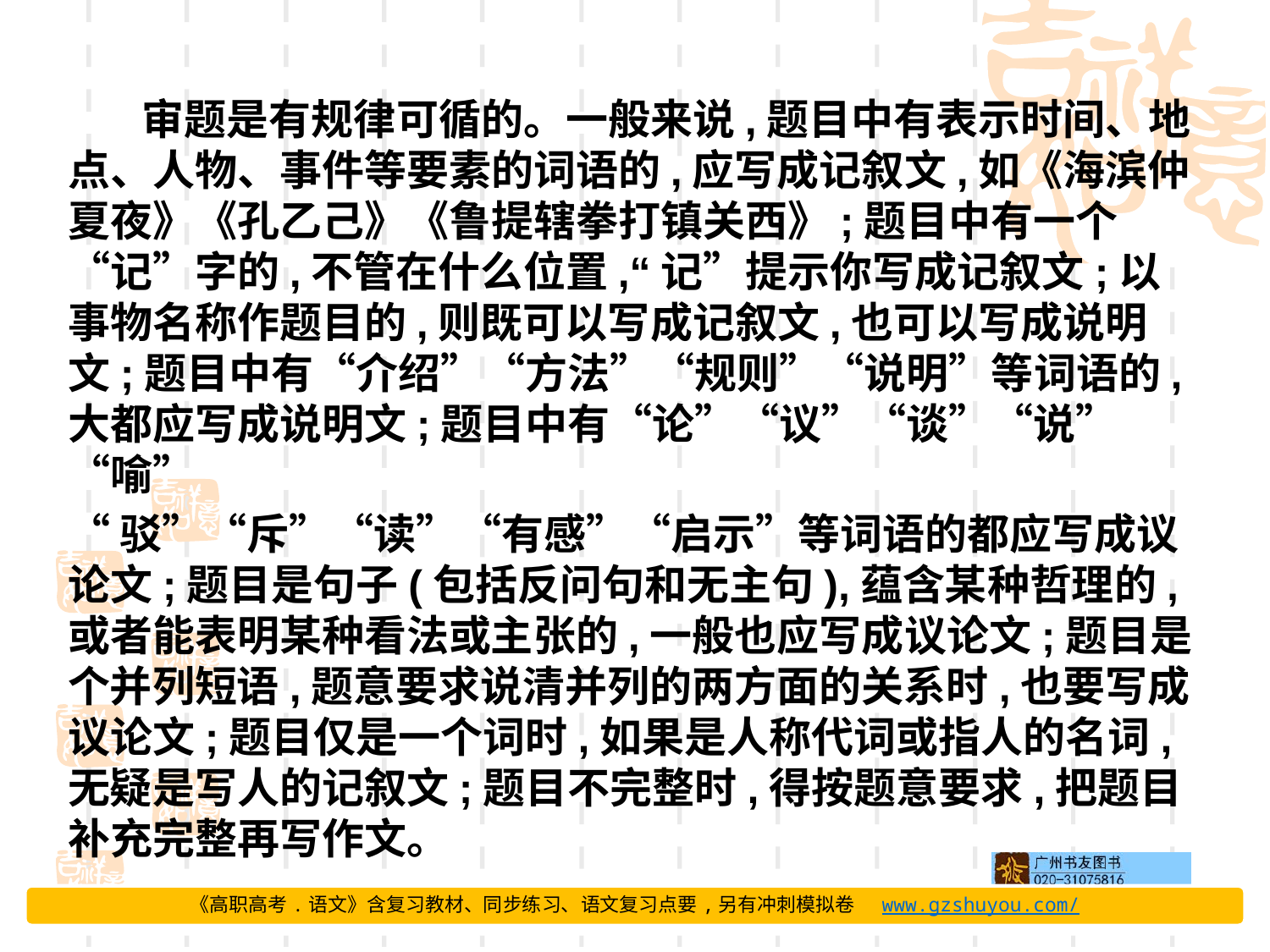

审题是有规律可循的。一般来说,题目中有表示时间、地点、人物、事件等要素的词语的,应写成记叙文,如《海滨仲夏夜》《孔乙己》《鲁提辖拳打镇关西》;题目中有一个“记”字的,不管在什么位置,“记”提示你写成记叙文;以事物名称作题目的,则既可以写成记叙文,也可以写成说明文;题目中有“介绍”“方法”“规则”“说明”等词语的,大都应写成说明文;题目中有“论”“议”“谈”“说”“喻”
“驳”“斥”“读”“有感”“启示”等词语的都应写成议论文;题目是句子(包括反问句和无主句),蕴含某种哲理的,或者能表明某种看法或主张的,一般也应写成议论文;题目是个并列短语,题意要求说清并列的两方面的关系时,也要写成议论文;题目仅是一个词时,如果是人称代词或指人的名词,无疑是写人的记叙文;题目不完整时,得按题意要求,把题目补充完整再写作文。